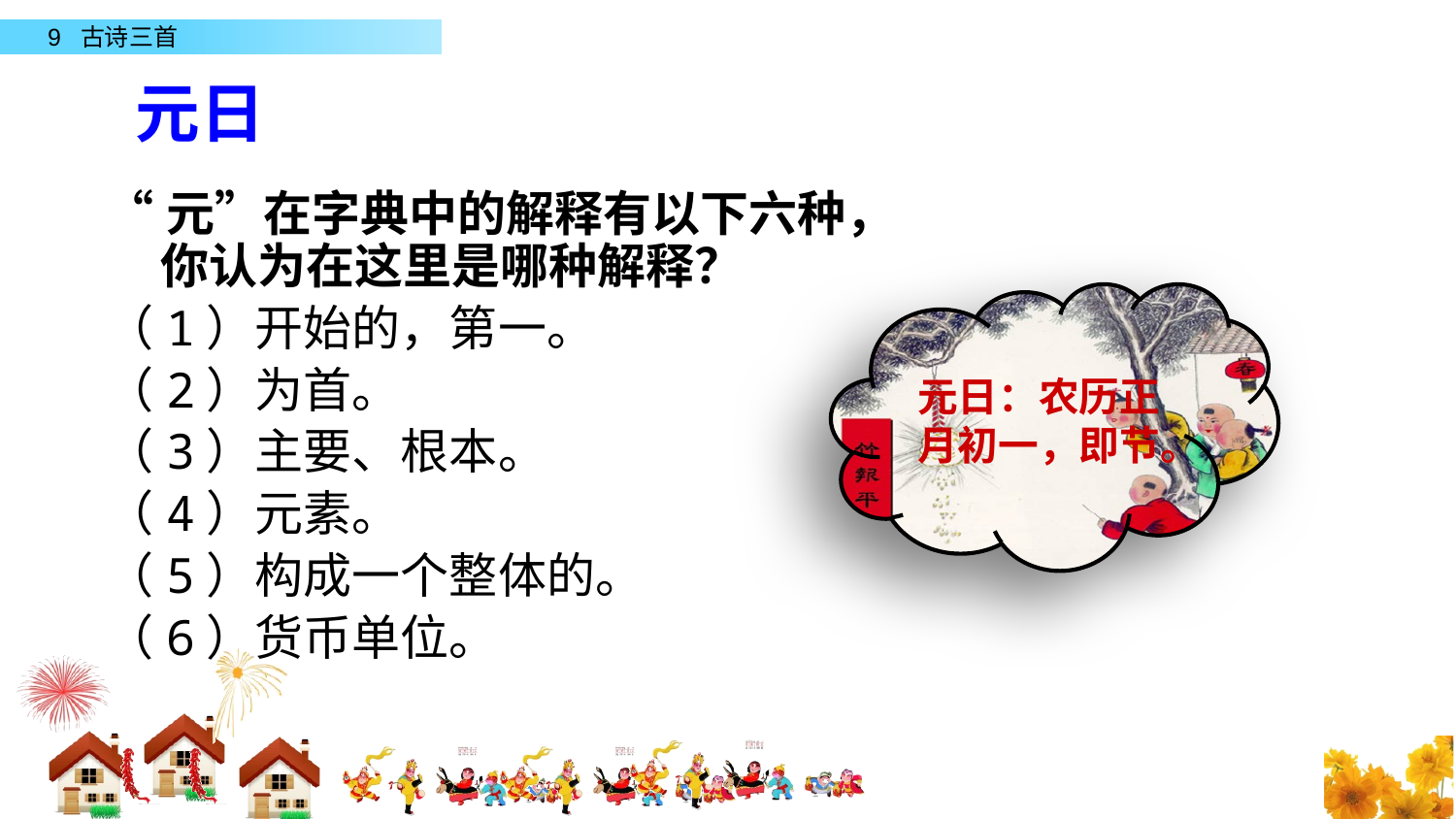

元日
“元”在字典中的解释有以下六种，你认为在这里是哪种解释？
（1）开始的，第一。
（2）为首。
（3）主要、根本。
（4）元素。
（5）构成一个整体的。
（6）货币单位。

元日：农历正月初一，即节。